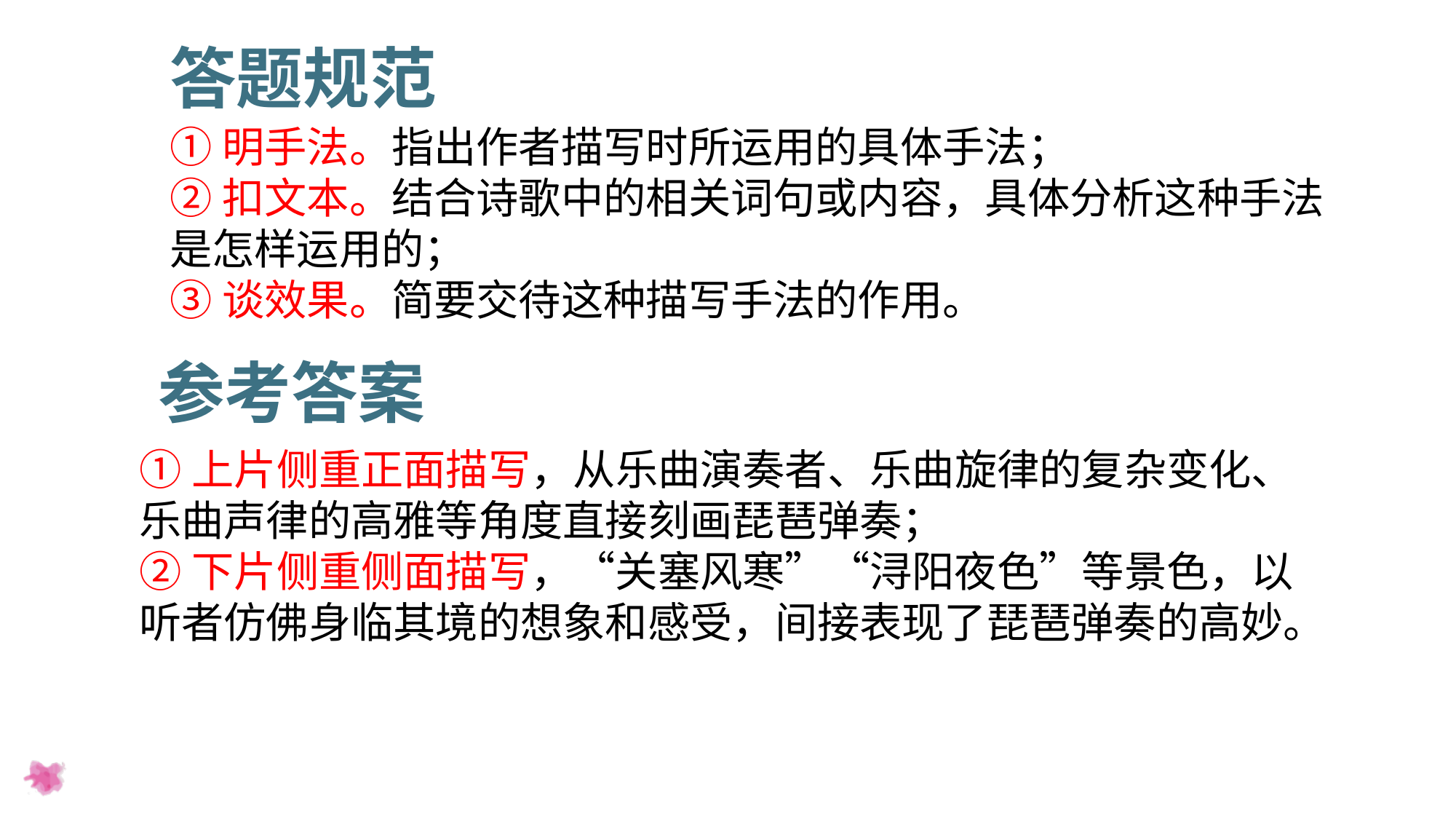

答题规范
①明手法。指出作者描写时所运用的具体手法；
②扣文本。结合诗歌中的相关词句或内容，具体分析这种手法是怎样运用的；
③谈效果。简要交待这种描写手法的作用。

参考答案
①上片侧重正面描写，从乐曲演奏者、乐曲旋律的复杂变化、乐曲声律的高雅等角度直接刻画琵琶弹奏；
②下片侧重侧面描写，“关塞风寒”“浔阳夜色”等景色，以听者仿佛身临其境的想象和感受，间接表现了琵琶弹奏的高妙。